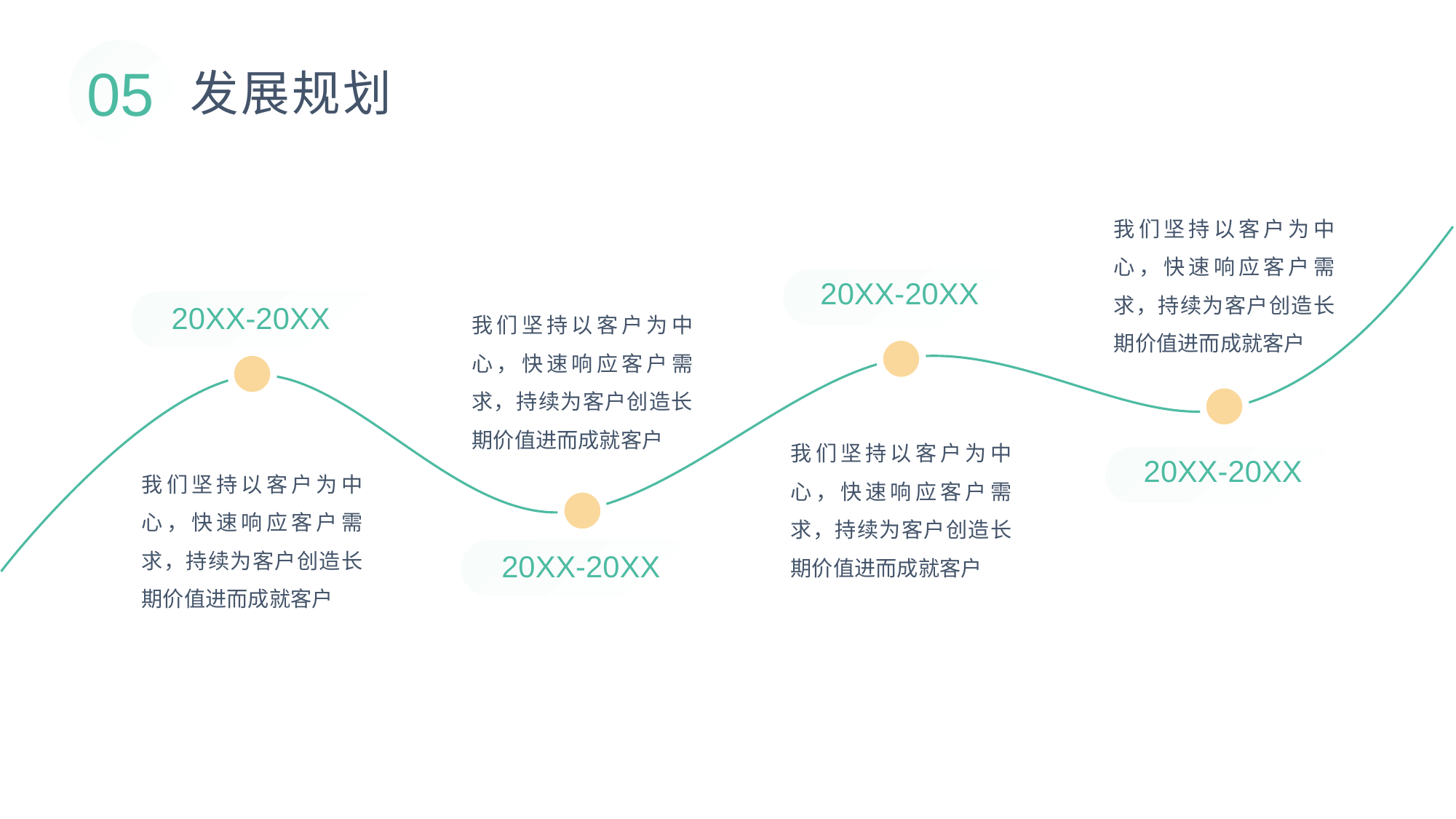

05
发展规划
我们坚持以客户为中心，快速响应客户需求，持续为客户创造长期价值进而成就客户

20XX-20XX

20XX-20XX
我们坚持以客户为中心，快速响应客户需求，持续为客户创造长期价值进而成就客户

我们坚持以客户为中心，快速响应客户需求，持续为客户创造长期价值进而成就客户
20XX-20XX

我们坚持以客户为中心，快速响应客户需求，持续为客户创造长期价值进而成就客户

20XX-20XX